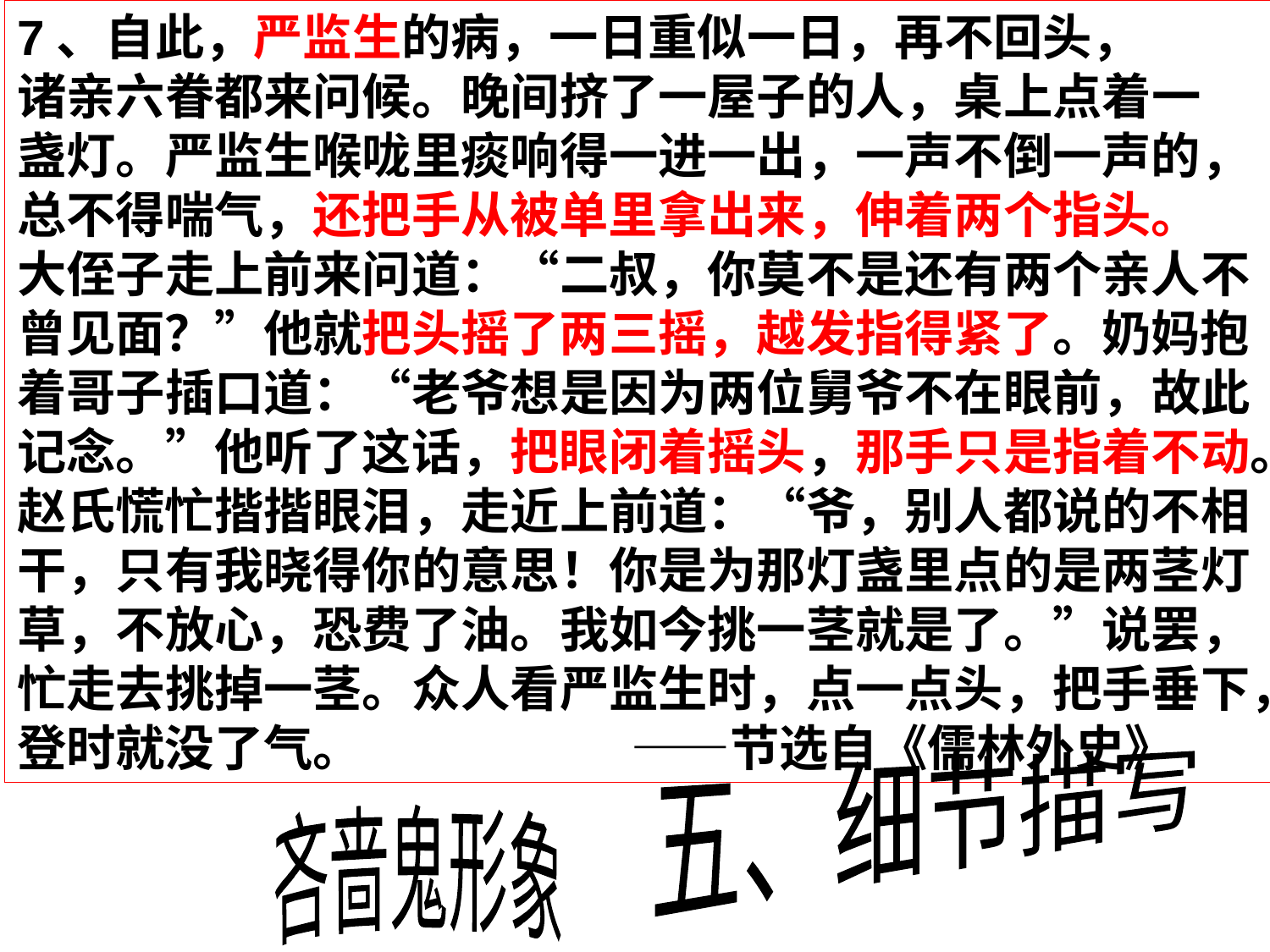

7、自此，严监生的病，一日重似一日，再不回头，
诸亲六眷都来问候。晚间挤了一屋子的人，桌上点着一
盏灯。严监生喉咙里痰响得一进一出，一声不倒一声的，
总不得喘气，还把手从被单里拿出来，伸着两个指头。
大侄子走上前来问道：“二叔，你莫不是还有两个亲人不
曾见面？”他就把头摇了两三摇，越发指得紧了。奶妈抱
着哥子插口道：“老爷想是因为两位舅爷不在眼前，故此
记念。”他听了这话，把眼闭着摇头，那手只是指着不动。
赵氏慌忙揩揩眼泪，走近上前道：“爷，别人都说的不相
干，只有我晓得你的意思！你是为那灯盏里点的是两茎灯
草，不放心，恐费了油。我如今挑一茎就是了。”说罢，
忙走去挑掉一茎。众人看严监生时，点一点头，把手垂下，
登时就没了气。                        ——节选自《儒林外史》
五、细节描写
吝啬鬼形象